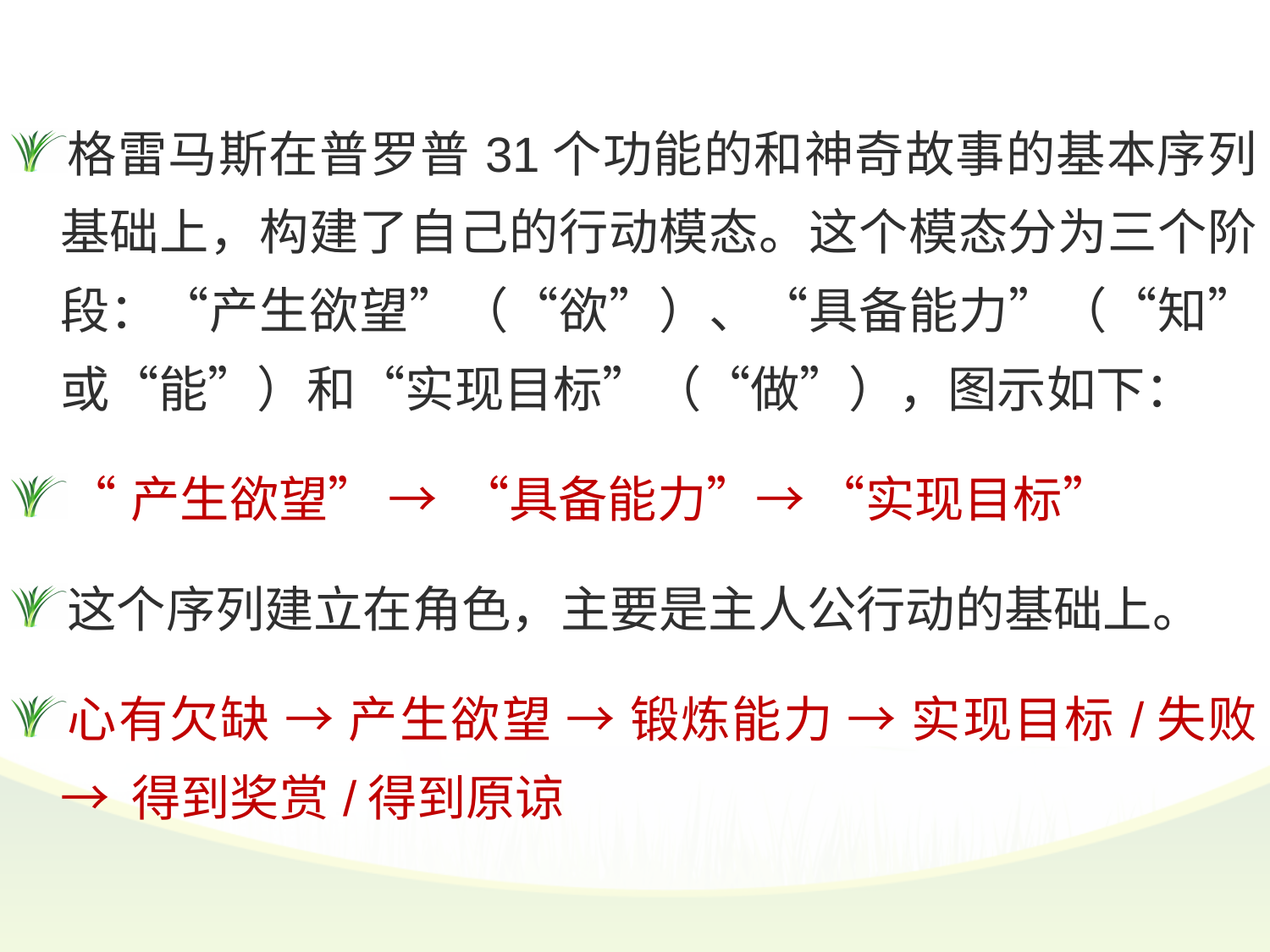

格雷马斯在普罗普31个功能的和神奇故事的基本序列基础上，构建了自己的行动模态。这个模态分为三个阶段：“产生欲望”（“欲”）、“具备能力”（“知”或“能”）和“实现目标”（“做”），图示如下：
“产生欲望” →  “具备能力”→ “实现目标”
这个序列建立在角色，主要是主人公行动的基础上。
心有欠缺 → 产生欲望 → 锻炼能力 → 实现目标/失败→  得到奖赏/得到原谅